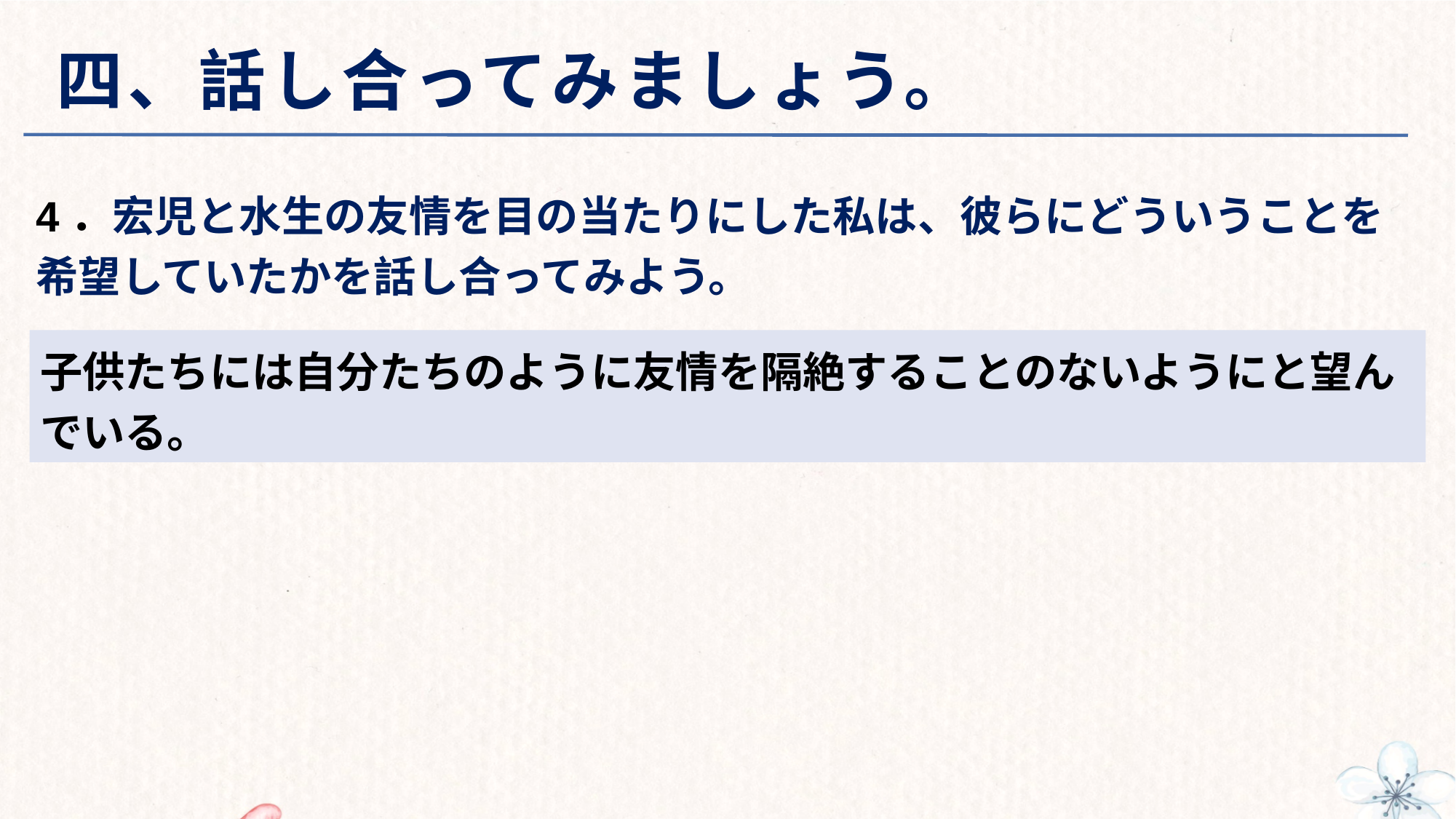

# 四、話し合ってみましょう。
4．宏児と水生の友情を目の当たりにした私は、彼らにどういうことを希望していたかを話し合ってみよう。
子供たちには自分たちのように友情を隔絶することのないようにと望んでいる。